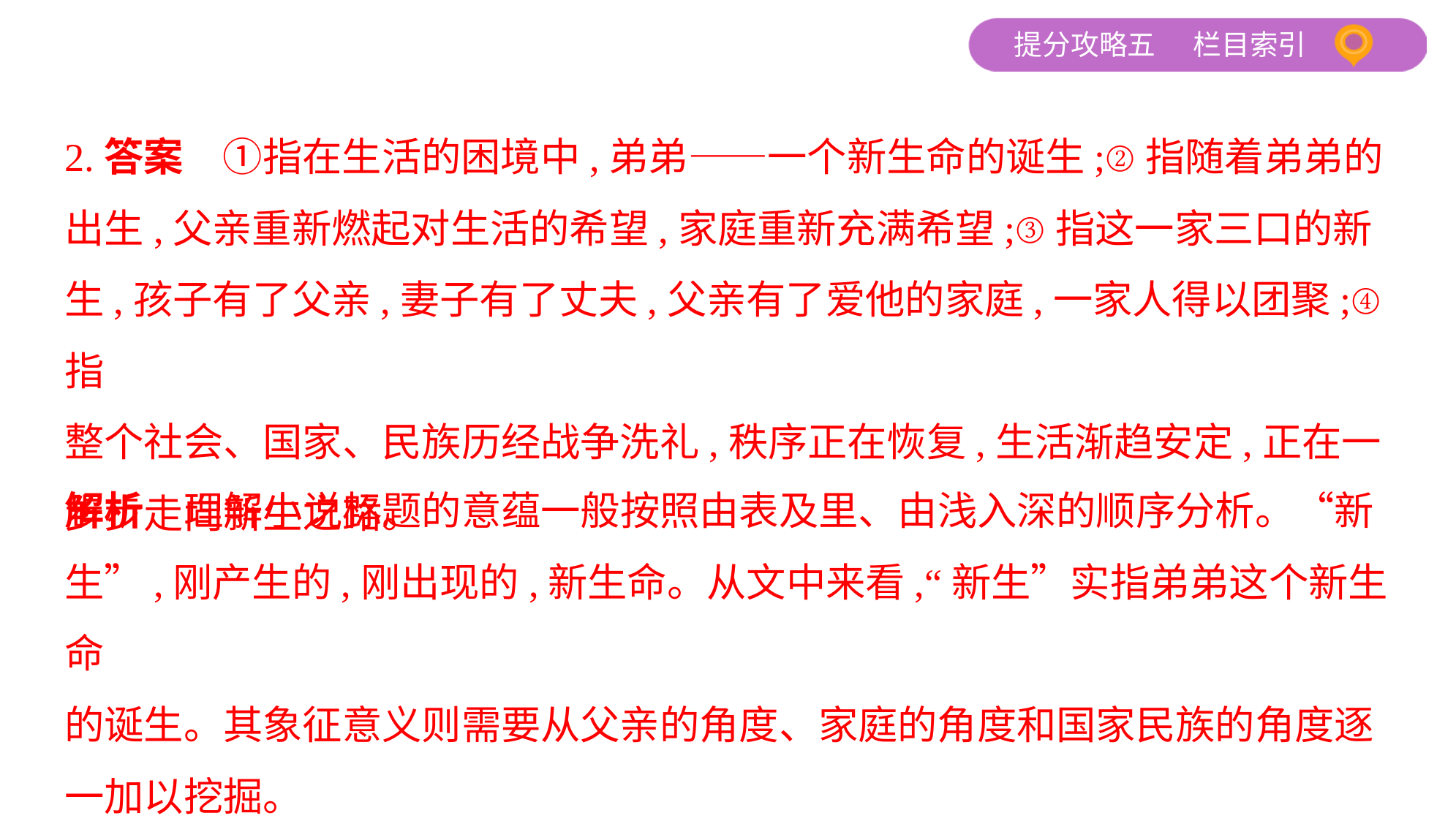

2.答案　①指在生活的困境中,弟弟——一个新生命的诞生;②指随着弟弟的
出生,父亲重新燃起对生活的希望,家庭重新充满希望;③指这一家三口的新
生,孩子有了父亲,妻子有了丈夫,父亲有了爱他的家庭,一家人得以团聚;④指
整个社会、国家、民族历经战争洗礼,秩序正在恢复,生活渐趋安定,正在一
步步走向新生之路。
解析　理解小说标题的意蕴一般按照由表及里、由浅入深的顺序分析。“新
生”,刚产生的,刚出现的,新生命。从文中来看,“新生”实指弟弟这个新生命
的诞生。其象征意义则需要从父亲的角度、家庭的角度和国家民族的角度逐
一加以挖掘。